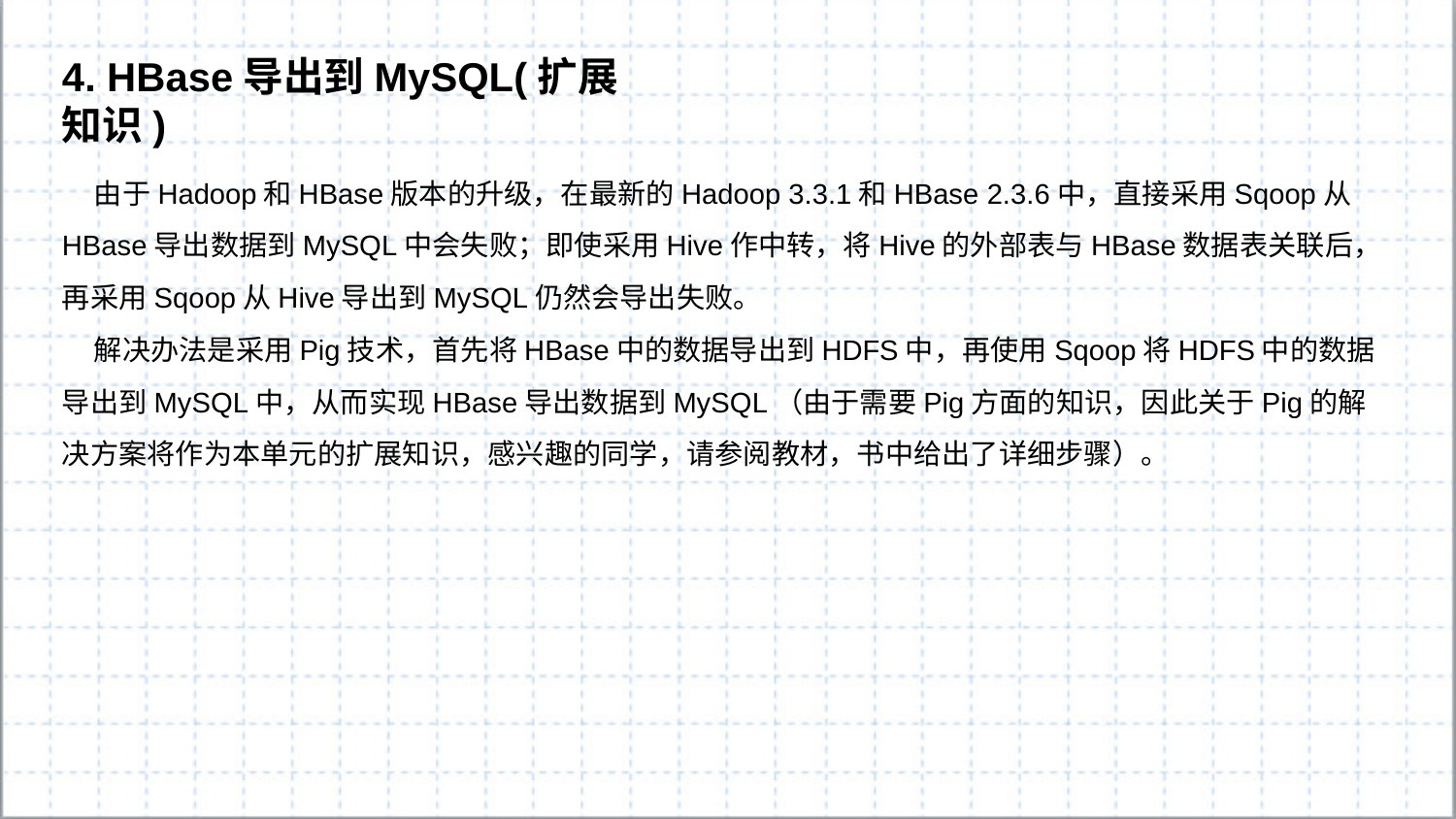

4. HBase导出到MySQL(扩展知识)
    由于Hadoop和HBase版本的升级，在最新的Hadoop 3.3.1和HBase 2.3.6中，直接采用Sqoop从HBase导出数据到MySQL中会失败；即使采用Hive作中转，将Hive的外部表与HBase数据表关联后，再采用Sqoop从Hive导出到MySQL仍然会导出失败。
    解决办法是采用Pig技术，首先将HBase中的数据导出到HDFS中，再使用Sqoop将HDFS中的数据导出到MySQL中，从而实现HBase导出数据到MySQL（由于需要Pig方面的知识，因此关于Pig的解决方案将作为本单元的扩展知识，感兴趣的同学，请参阅教材，书中给出了详细步骤）。